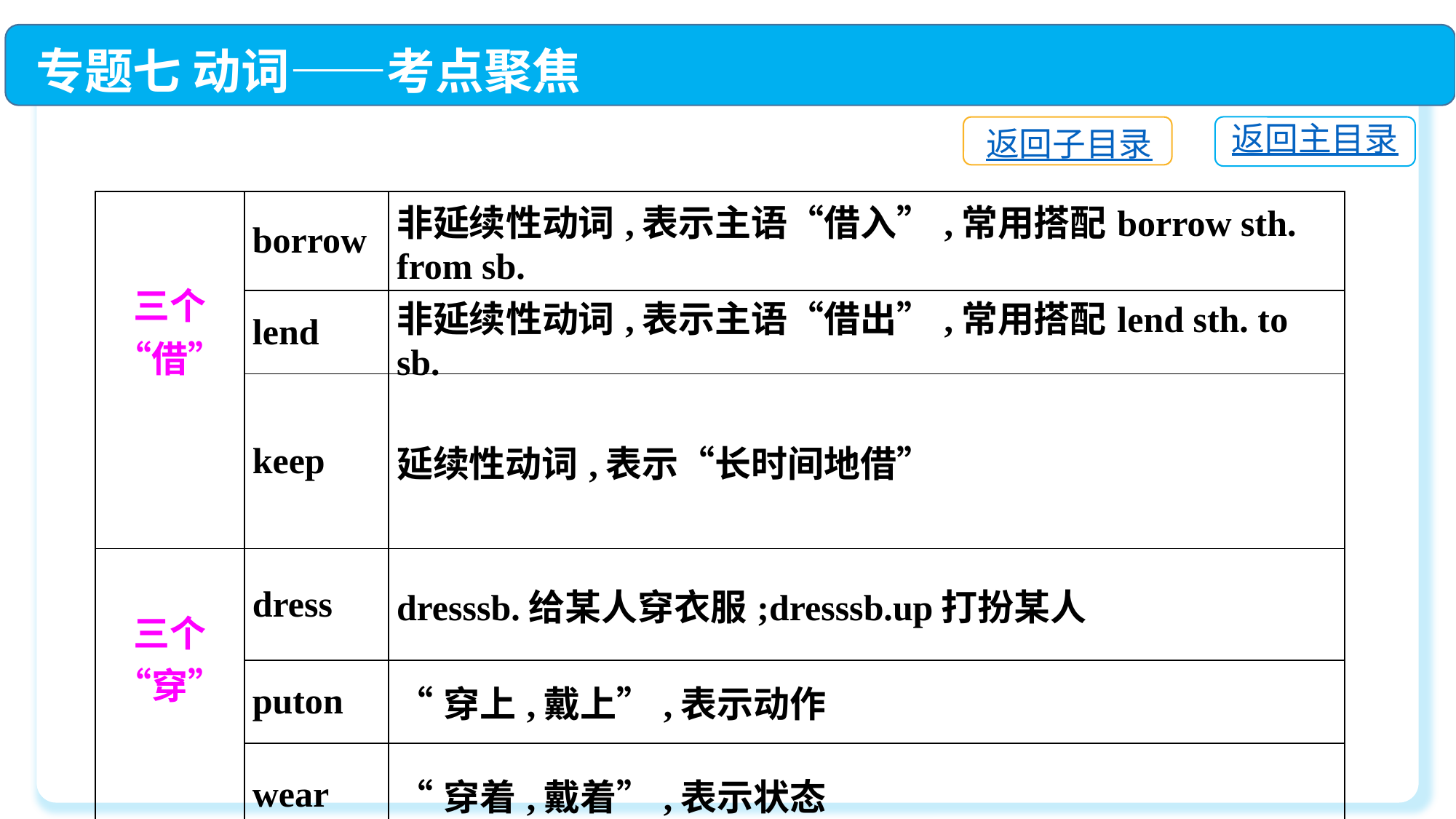

专题七 动词——考点聚焦

返回主目录

返回子目录
| 三个“借” | borrow | 非延续性动词,表示主语“借入”,常用搭配borrow sth. from sb. |
| --- | --- | --- |
|  | lend | 非延续性动词,表示主语“借出”,常用搭配lend sth. to sb. |
|  | keep | 延续性动词,表示“长时间地借” |
| 三个“穿” | dress | dresssb.给某人穿衣服;dresssb.up打扮某人 |
|  | puton | “穿上,戴上”,表示动作 |
|  | wear | “穿着,戴着”,表示状态 |